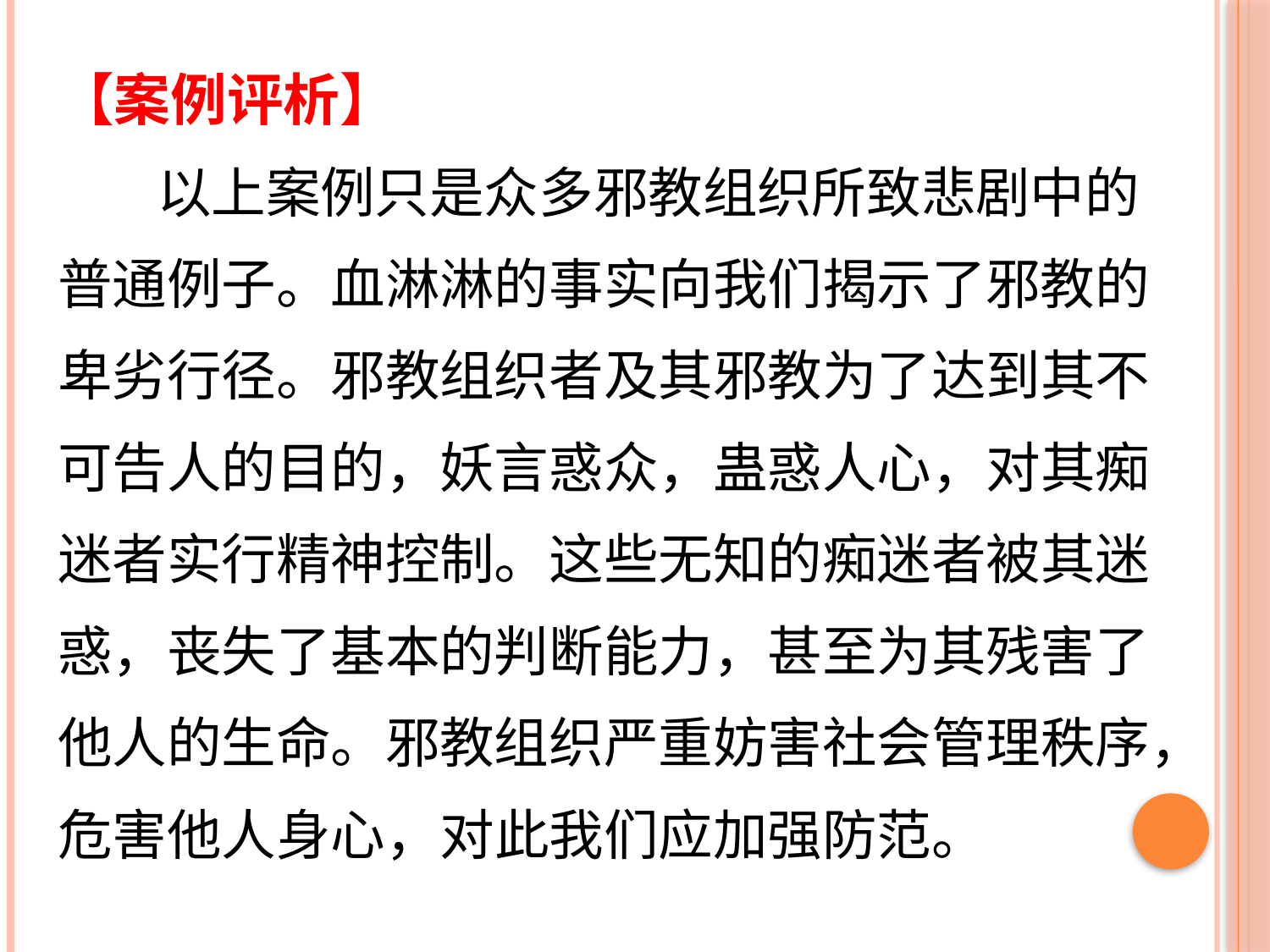

【案例评析】
       以上案例只是众多邪教组织所致悲剧中的普通例子。血淋淋的事实向我们揭示了邪教的卑劣行径。邪教组织者及其邪教为了达到其不可告人的目的，妖言惑众，蛊惑人心，对其痴迷者实行精神控制。这些无知的痴迷者被其迷惑，丧失了基本的判断能力，甚至为其残害了他人的生命。邪教组织严重妨害社会管理秩序，危害他人身心，对此我们应加强防范。